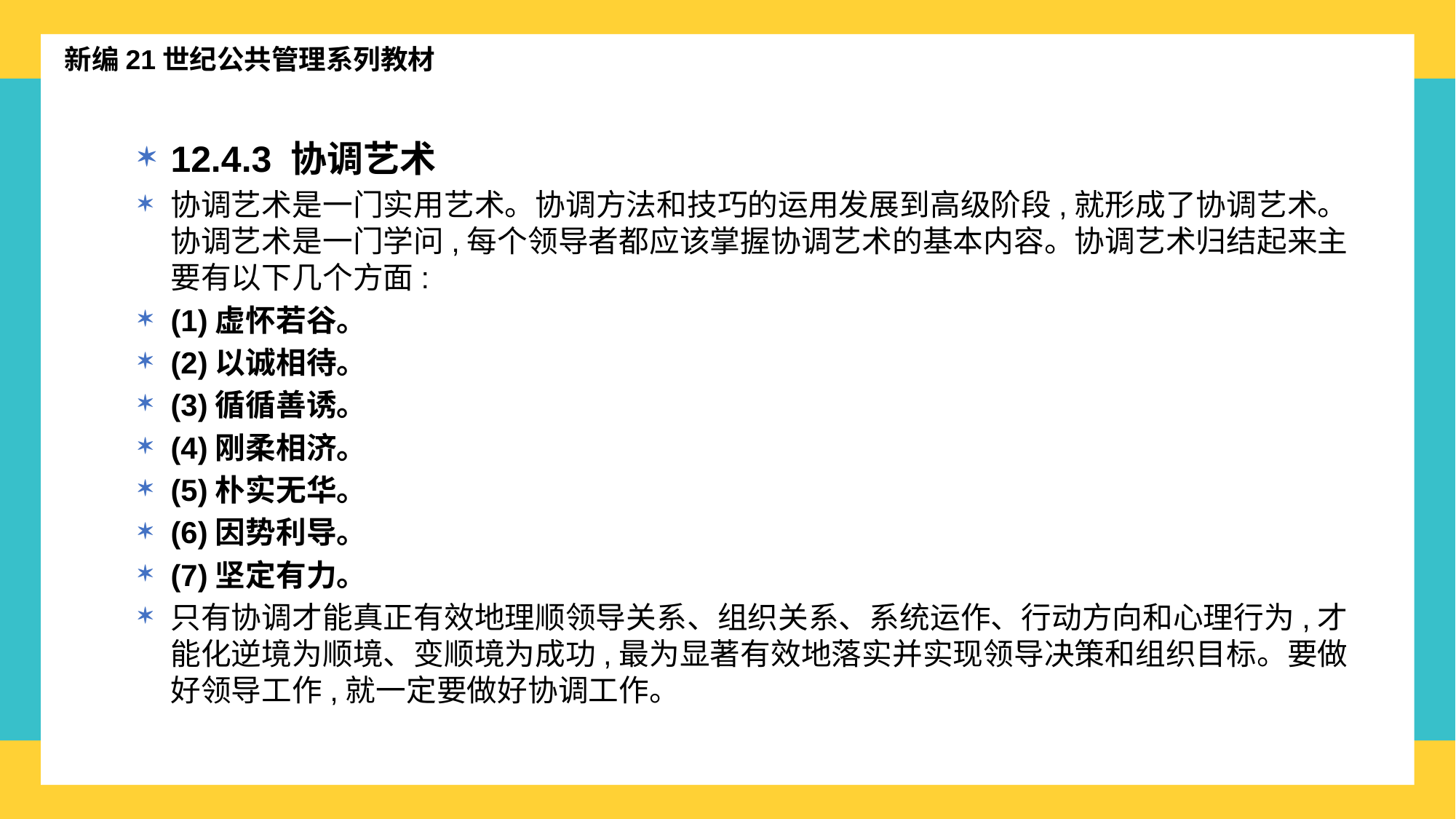

新编21世纪公共管理系列教材
12.4.3 协调艺术
协调艺术是一门实用艺术。协调方法和技巧的运用发展到高级阶段,就形成了协调艺术。协调艺术是一门学问,每个领导者都应该掌握协调艺术的基本内容。协调艺术归结起来主要有以下几个方面:
(1)虚怀若谷。
(2)以诚相待。
(3)循循善诱。
(4)刚柔相济。
(5)朴实无华。
(6)因势利导。
(7)坚定有力。
只有协调才能真正有效地理顺领导关系、组织关系、系统运作、行动方向和心理行为,才能化逆境为顺境、变顺境为成功,最为显著有效地落实并实现领导决策和组织目标。要做好领导工作,就一定要做好协调工作。